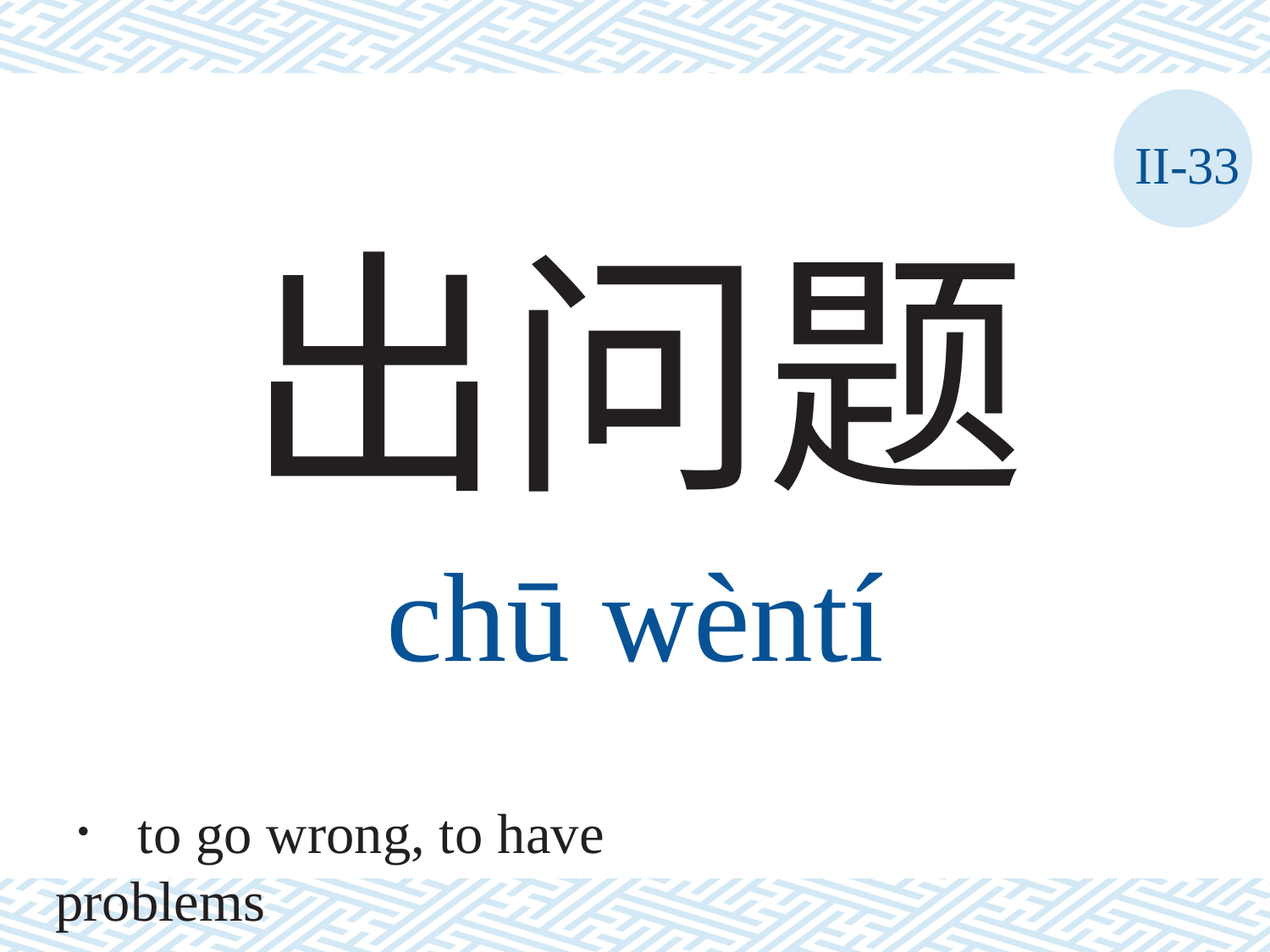

II-33
出问题
chū	wèntí
． to go wrong, to have problems